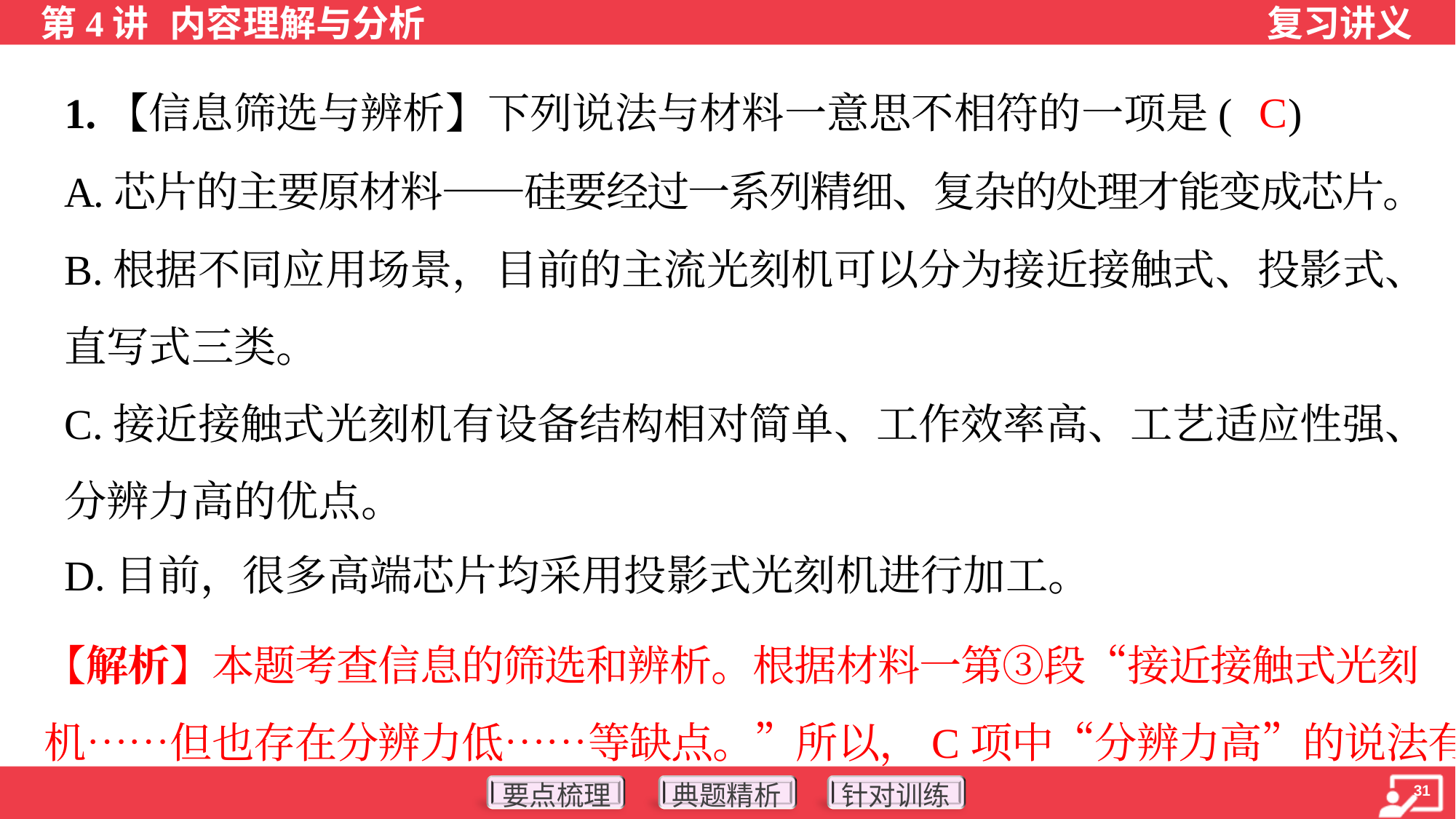

C
1.【信息筛选与辨析】下列说法与材料一意思不相符的一项是(     )
A.芯片的主要原材料——硅要经过一系列精细、复杂的处理才能变成芯片。
B.根据不同应用场景，目前的主流光刻机可以分为接近接触式、投影式、
直写式三类。
C.接近接触式光刻机有设备结构相对简单、工作效率高、工艺适应性强、
分辨力高的优点。
D.目前，很多高端芯片均采用投影式光刻机进行加工。
【解析】本题考查信息的筛选和辨析。根据材料一第③段“接近接触式光刻
机……但也存在分辨力低……等缺点。”所以，C项中“分辨力高”的说法有误。